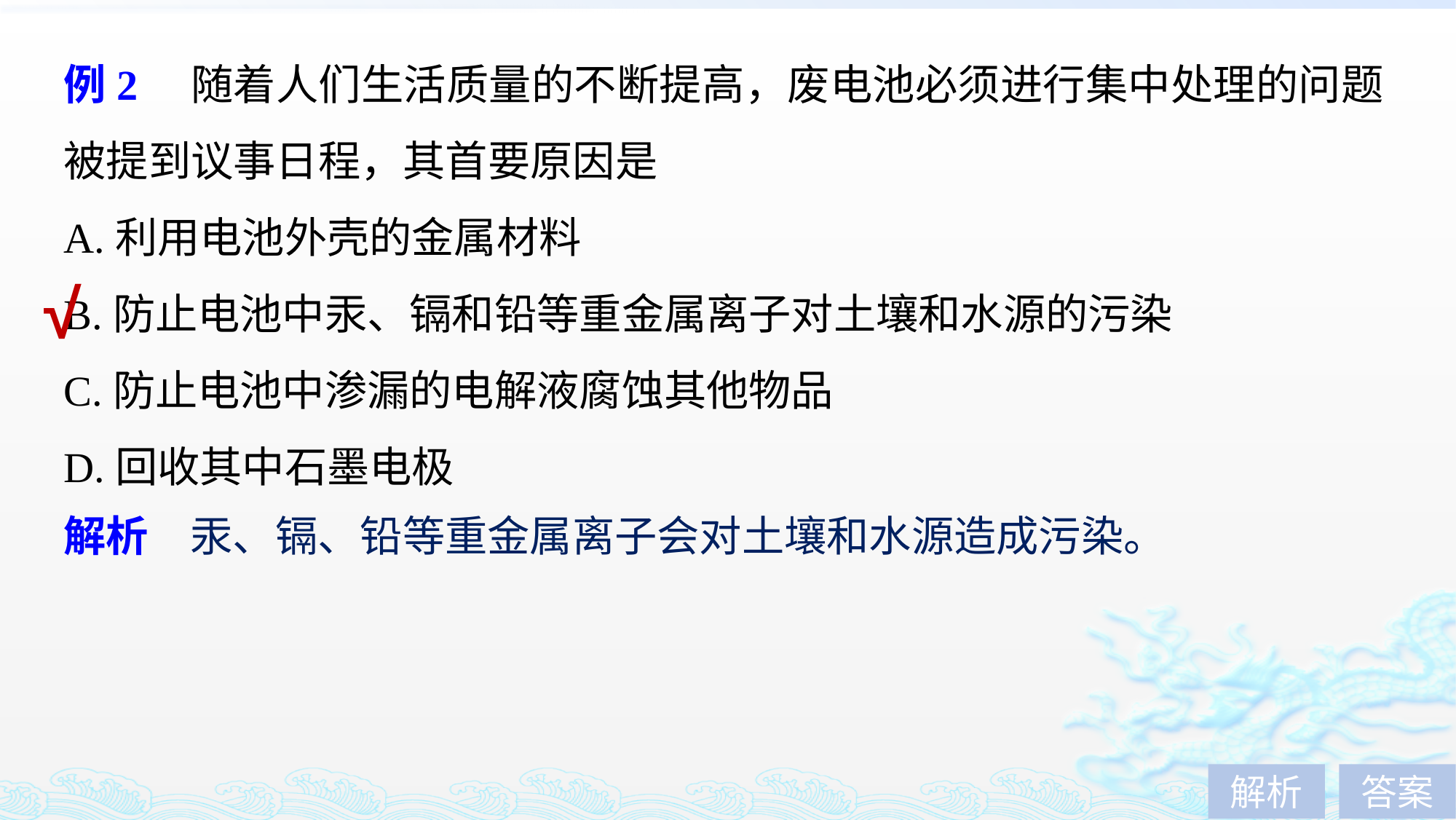

例2　随着人们生活质量的不断提高，废电池必须进行集中处理的问题被提到议事日程，其首要原因是
A.利用电池外壳的金属材料
B.防止电池中汞、镉和铅等重金属离子对土壤和水源的污染
C.防止电池中渗漏的电解液腐蚀其他物品
D.回收其中石墨电极
√
解析　汞、镉、铅等重金属离子会对土壤和水源造成污染。
解析
答案